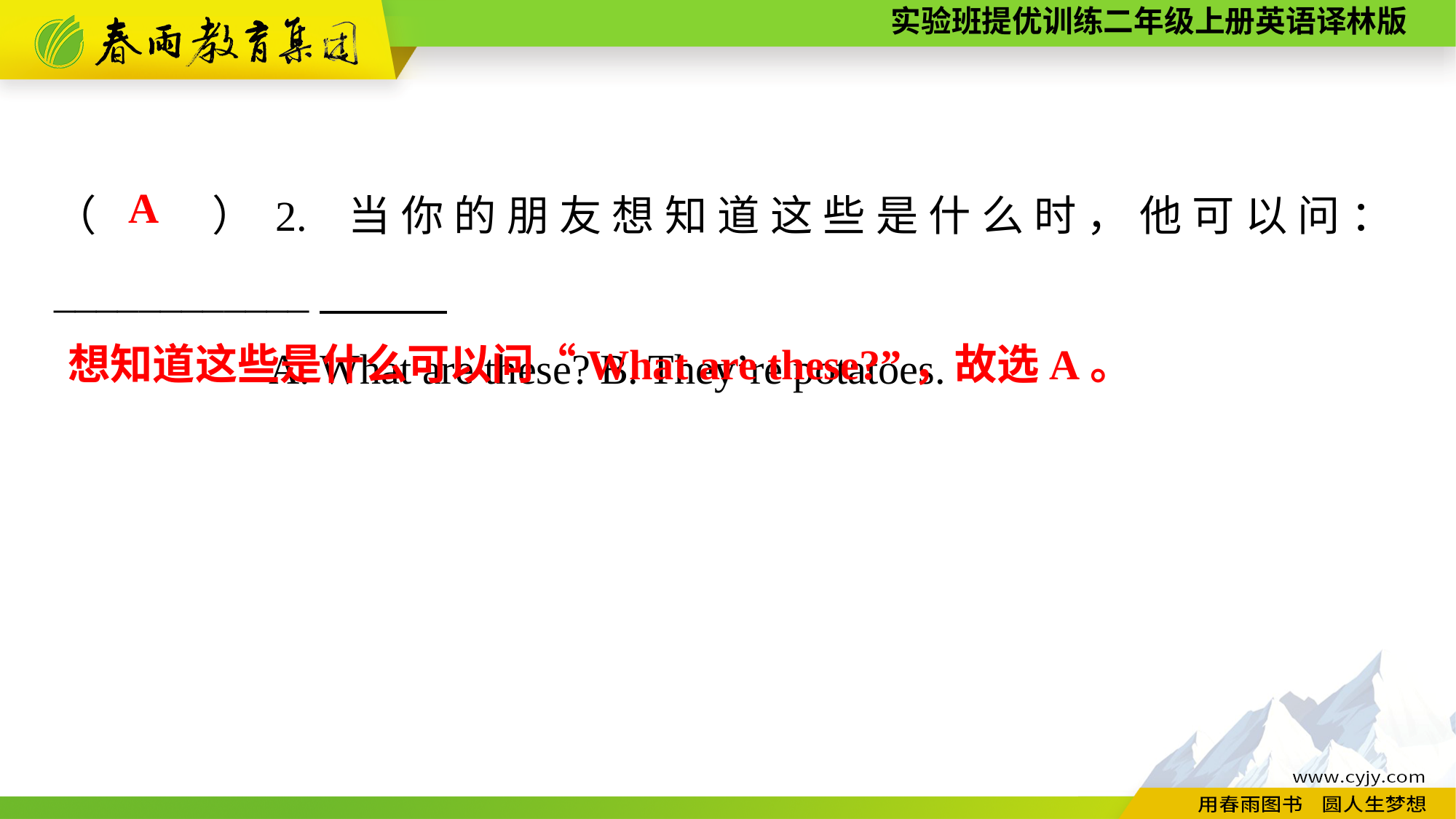

（　　）2. 当你的朋友想知道这些是什么时，他可以问：____________
A. What are these?	B. They’re potatoes.
A
想知道这些是什么可以问“What are these?”，故选A。